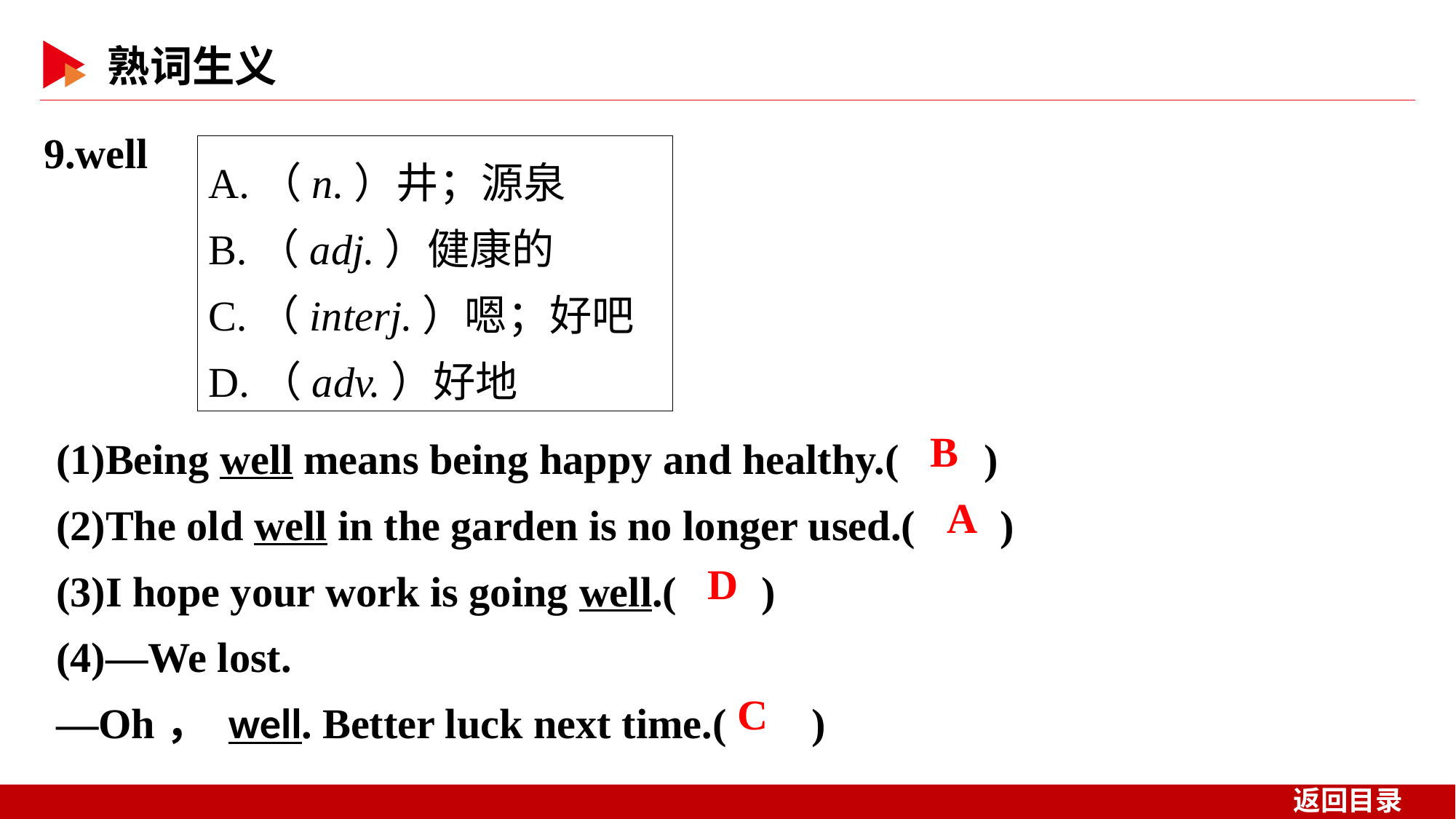

9.well
A.（n.）井；源泉
B.（adj.）健康的
C.（interj.）嗯；好吧
D.（adv.）好地
(1)Being well means being happy and healthy.(        )
(2)The old well in the garden is no longer used.(        )
(3)I hope your work is going well.(        )
(4)—We lost.
—Oh， well. Better luck next time.(        )
   B
   A
   D
   C